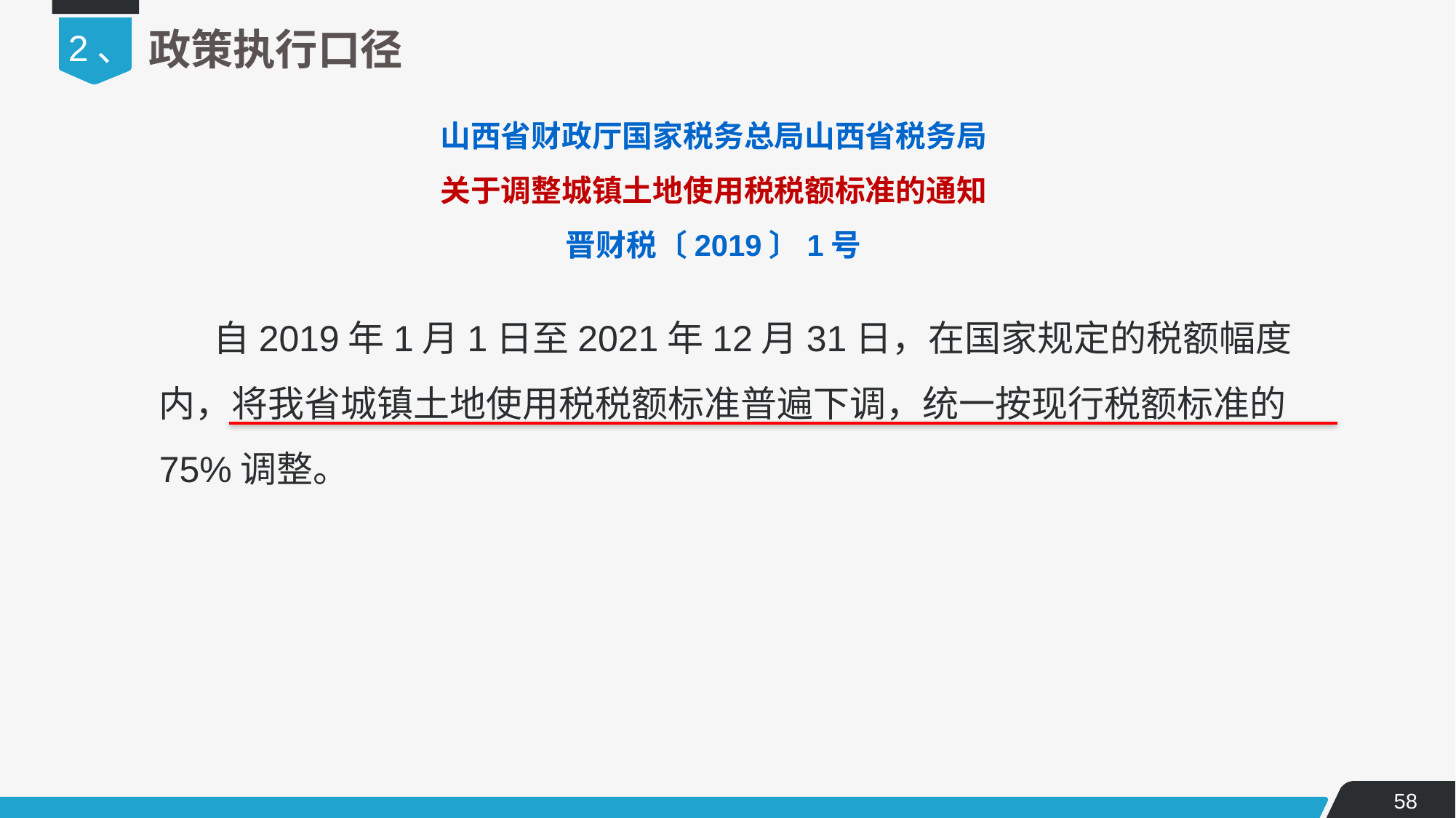

2、
政策执行口径
山西省财政厅国家税务总局山西省税务局
关于调整城镇土地使用税税额标准的通知
晋财税〔2019〕1号
自2019年1月1日至2021年12月31日，在国家规定的税额幅度内，将我省城镇土地使用税税额标准普遍下调，统一按现行税额标准的75%调整。